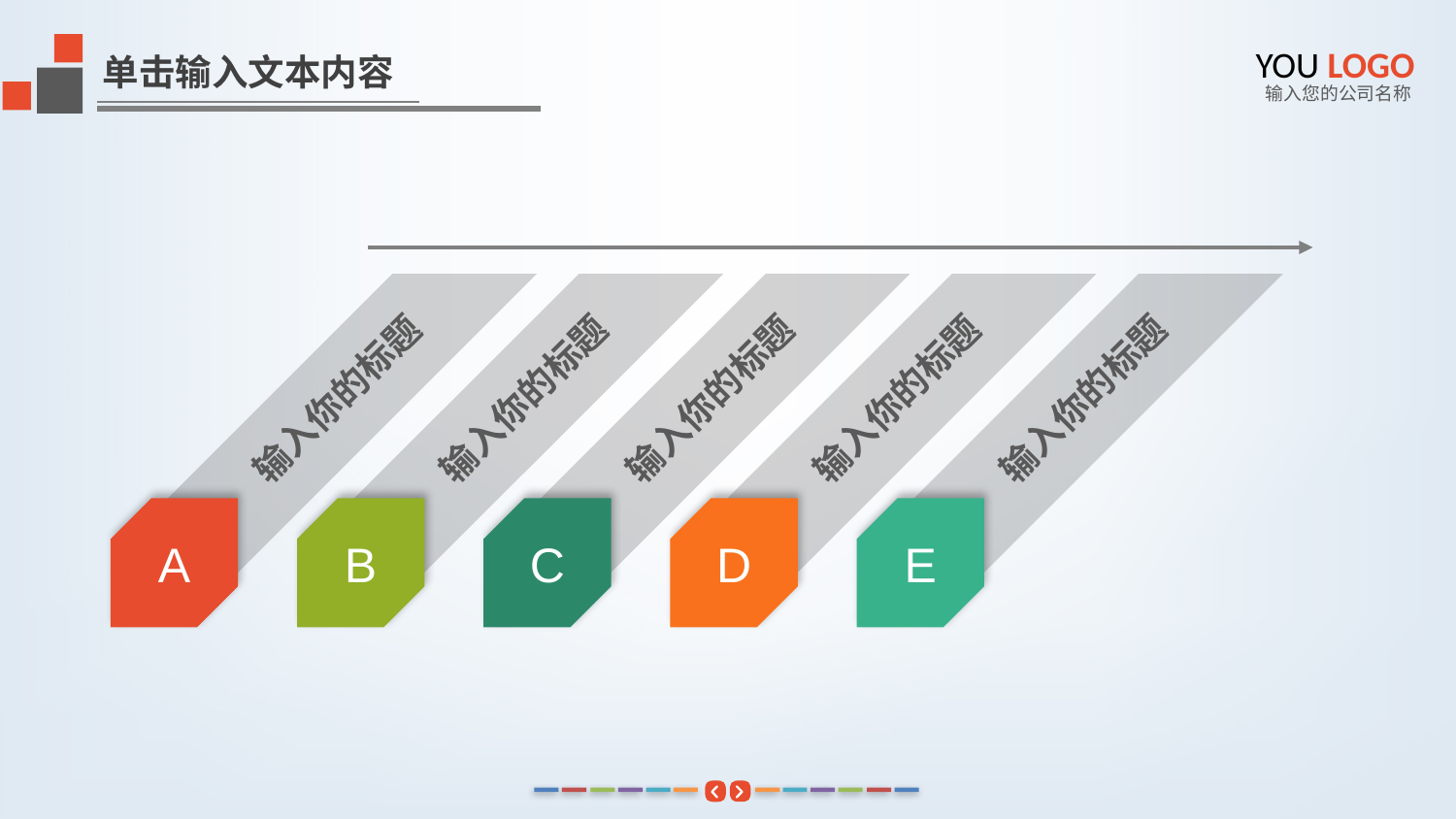

YOU LOGO
单击输入文本内容
输入您的公司名称
输入你的标题
A
输入你的标题
B
输入你的标题
C
输入你的标题
D
输入你的标题
E